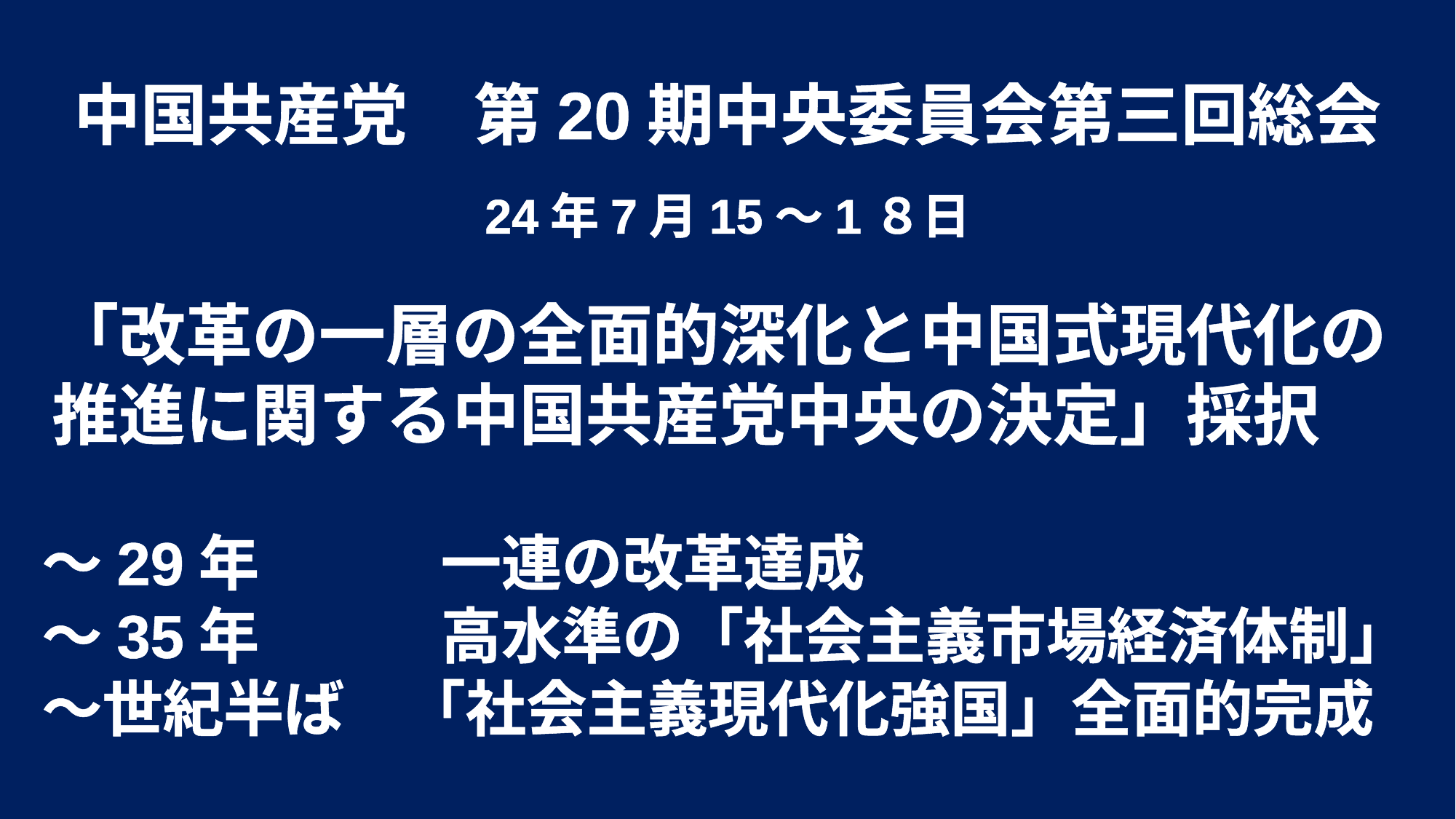

中国共産党　第20期中央委員会第三回総会
24年7月15～1８日
「改革の一層の全面的深化と中国式現代化の推進に関する中国共産党中央の決定」採択
～29年　　　一連の改革達成
～35年　　　高水準の「社会主義市場経済体制」
～世紀半ば　「社会主義現代化強国」全面的完成